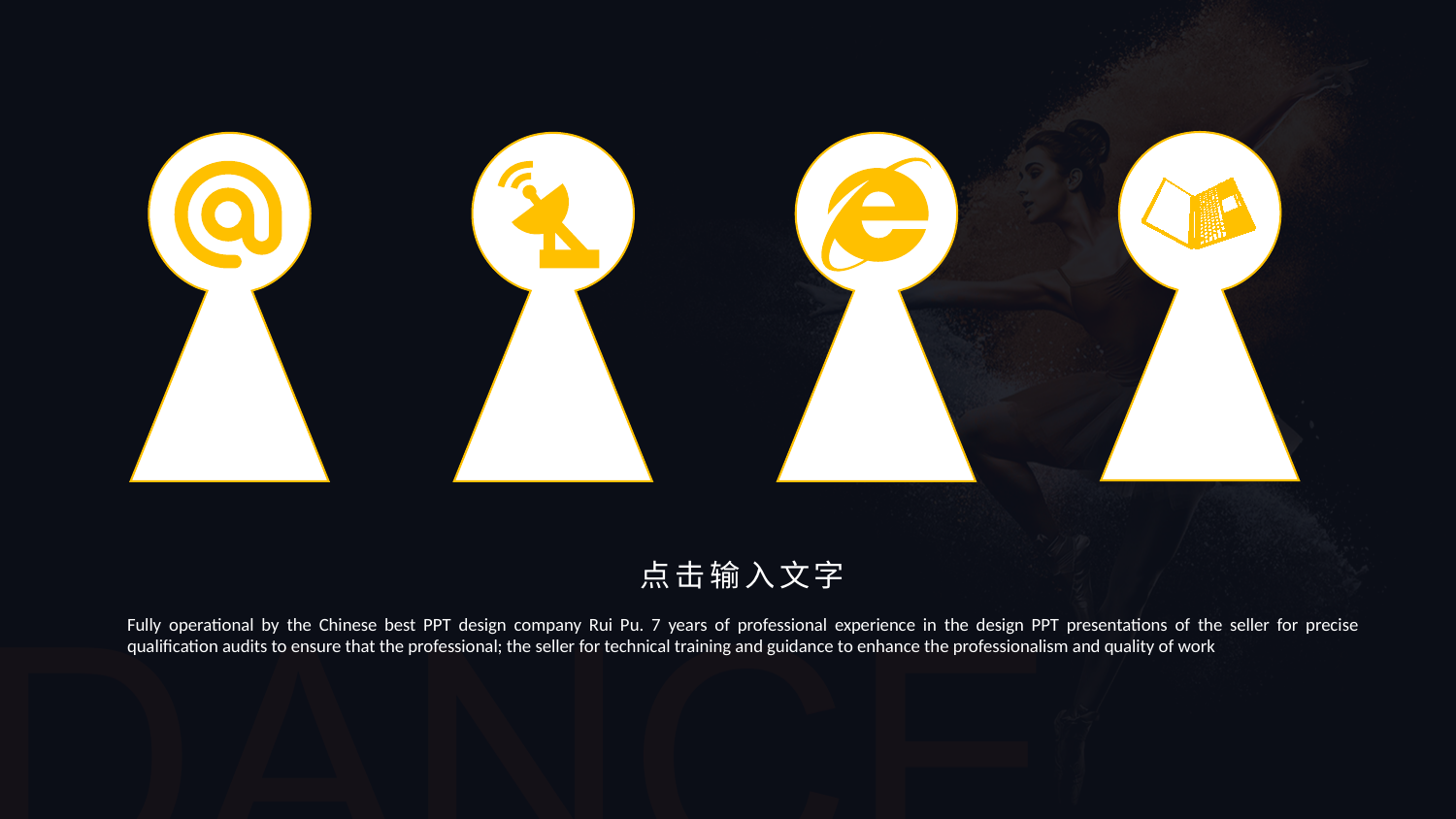

78%
YOUT TEXT

40%
YOUT TEXT

20%
YOUT TEXT

60%
YOUT TEXT
点击输入文字
Fully operational by the Chinese best PPT design company Rui Pu. 7 years of professional experience in the design PPT presentations of the seller for precise qualification audits to ensure that the professional; the seller for technical training and guidance to enhance the professionalism and quality of work